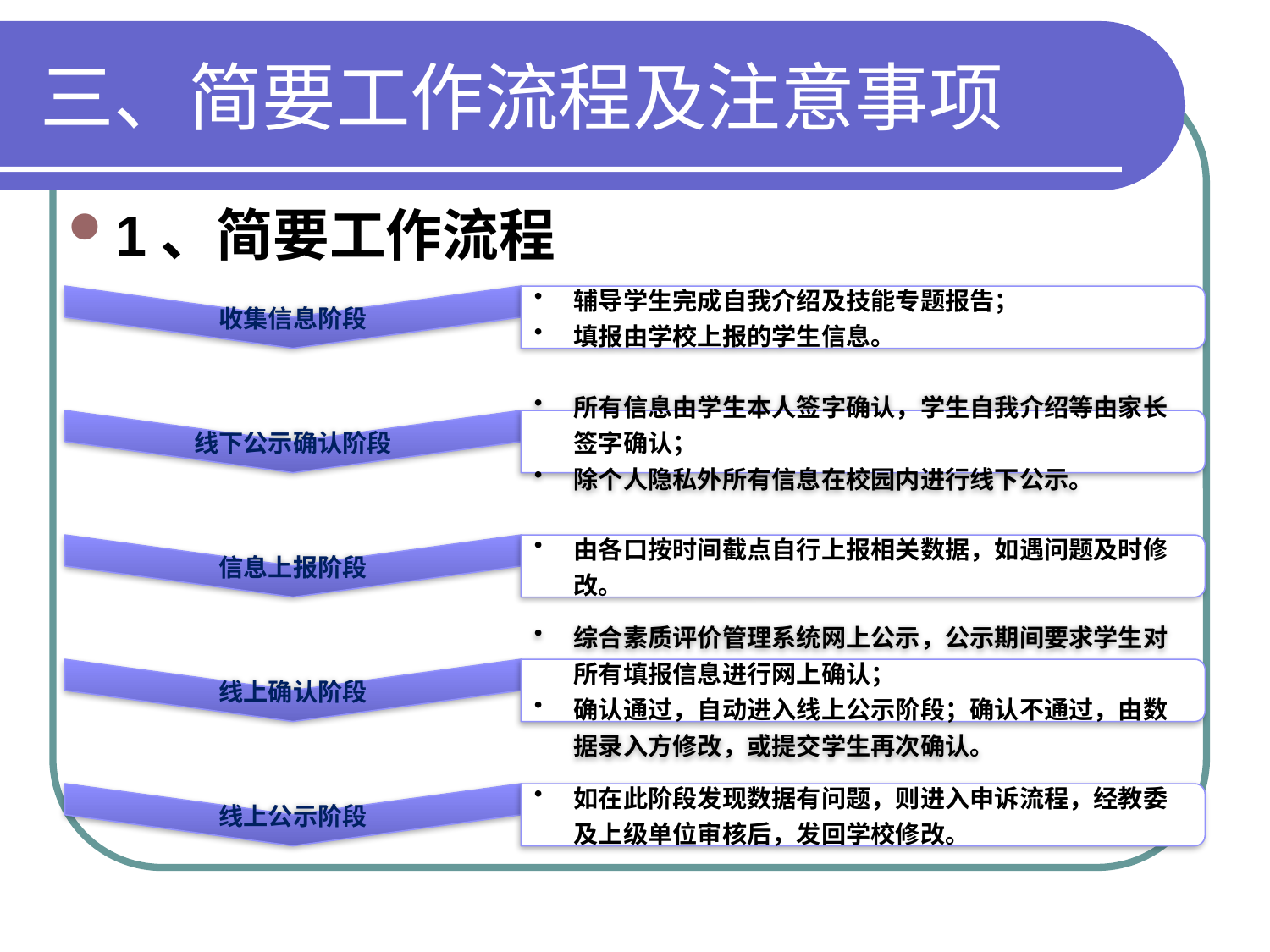

# 三、简要工作流程及注意事项
1、简要工作流程

收集信息阶段
辅导学生完成自我介绍及技能专题报告；
填报由学校上报的学生信息。
线下公示确认阶段
所有信息由学生本人签字确认，学生自我介绍等由家长签字确认；
除个人隐私外所有信息在校园内进行线下公示。
信息上报阶段
线上确认阶段
由各口按时间截点自行上报相关数据，如遇问题及时修改。
线上公示阶段
综合素质评价管理系统网上公示，公示期间要求学生对所有填报信息进行网上确认；
如在此阶段发现数据有问题，则进入申诉流程，经教委及上级单位审核后，发回学校修改。
确认通过，自动进入线上公示阶段；确认不通过，由数据录入方修改，或提交学生再次确认。